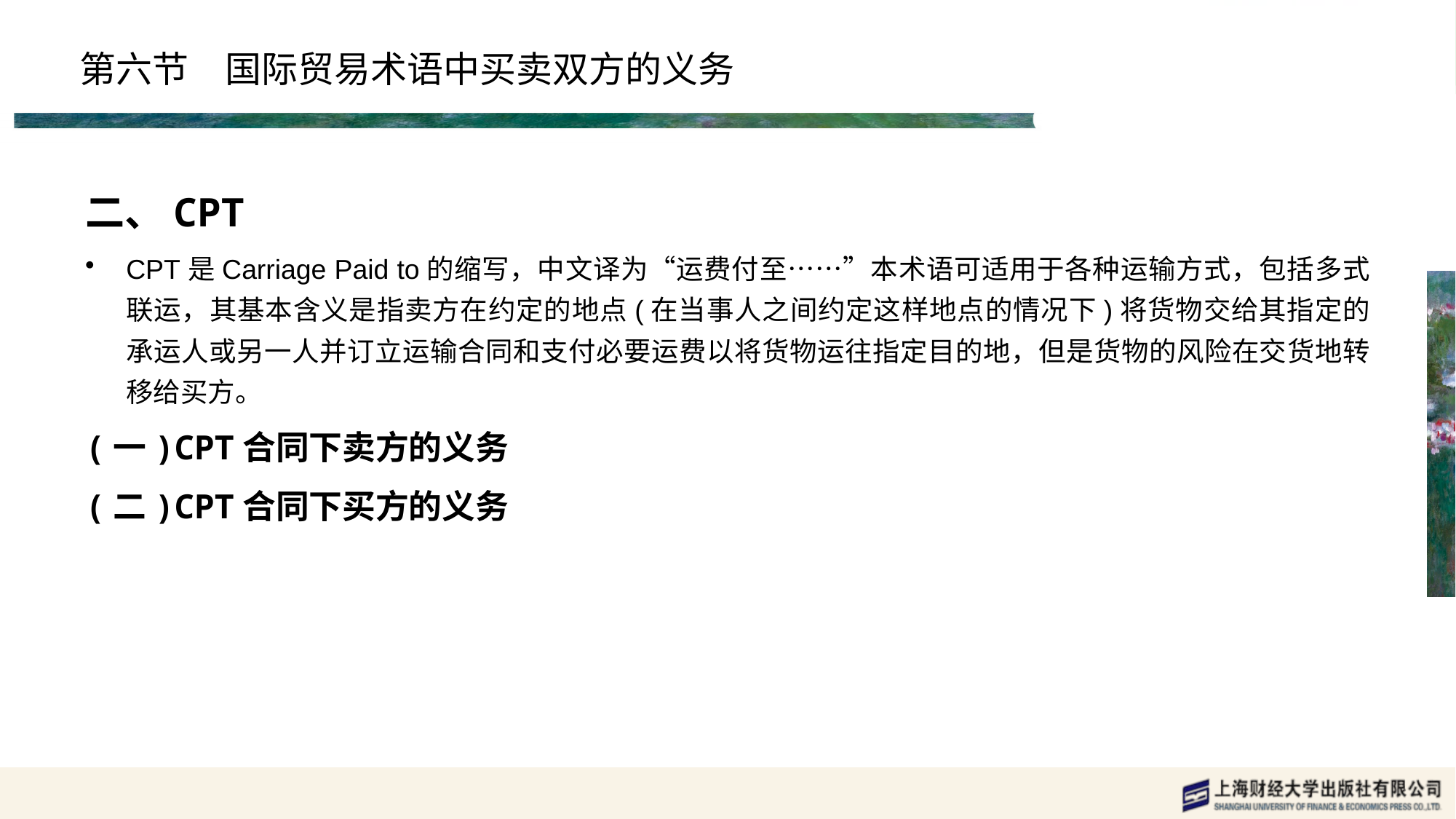

# 第六节　国际贸易术语中买卖双方的义务
二、CPT
CPT是Carriage Paid to的缩写，中文译为“运费付至……”本术语可适用于各种运输方式，包括多式联运，其基本含义是指卖方在约定的地点(在当事人之间约定这样地点的情况下)将货物交给其指定的承运人或另一人并订立运输合同和支付必要运费以将货物运往指定目的地，但是货物的风险在交货地转移给买方。
(一)CPT合同下卖方的义务
(二)CPT合同下买方的义务